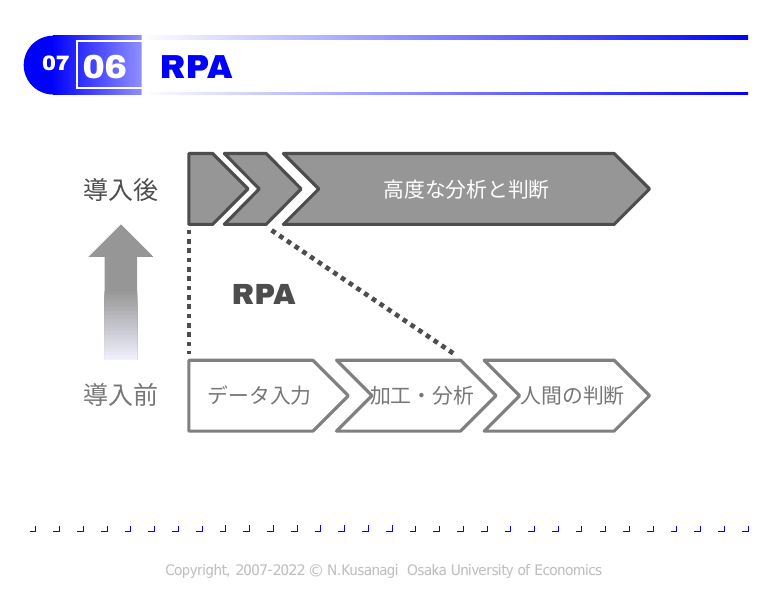

# 06   RPA

高度な分析と判断

導入後

RPA
データ入力
人間の判断
加工・分析
導入前